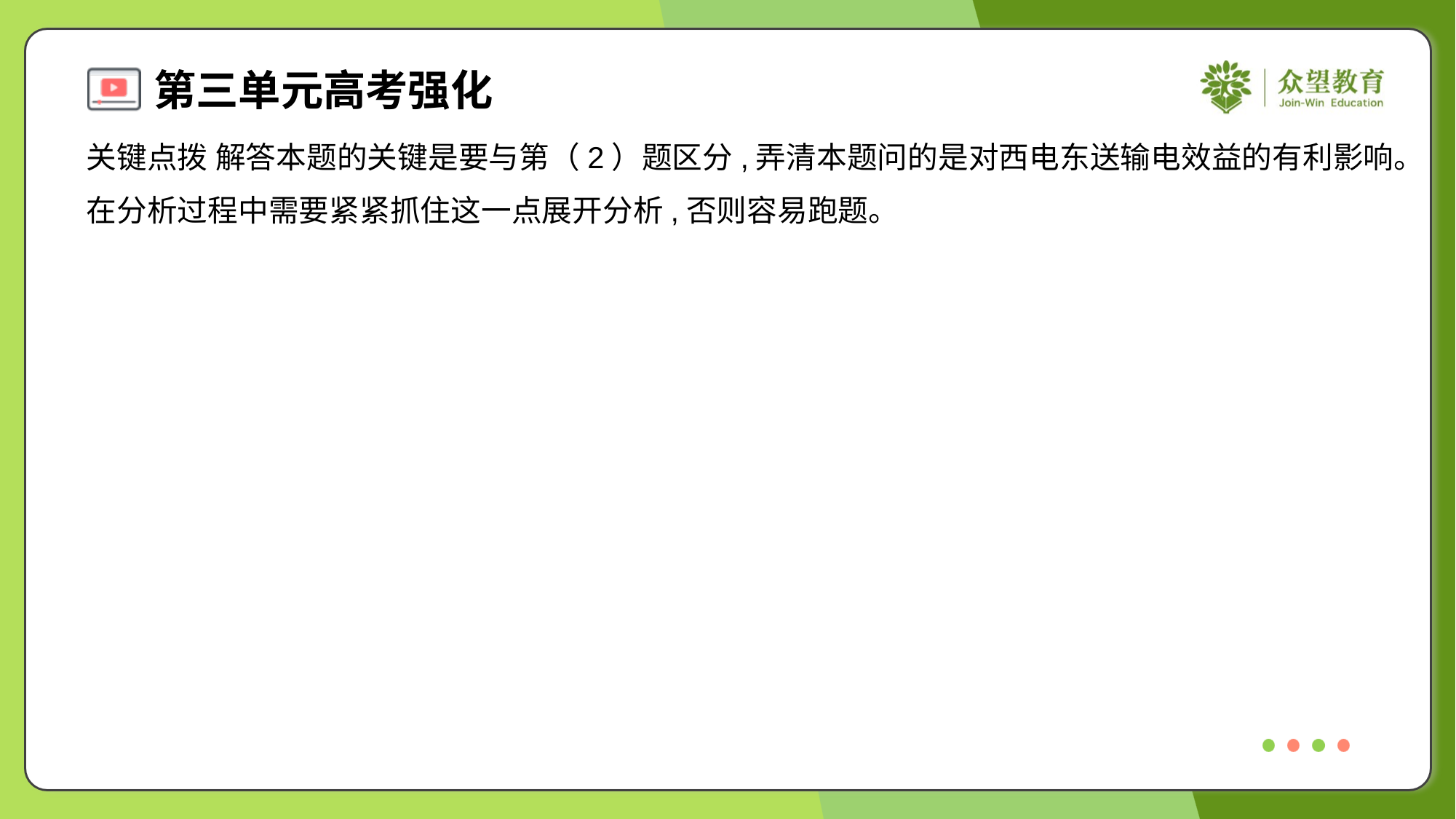

关键点拨 解答本题的关键是要与第（2）题区分,弄清本题问的是对西电东送输电效益的有利影响。
在分析过程中需要紧紧抓住这一点展开分析,否则容易跑题。